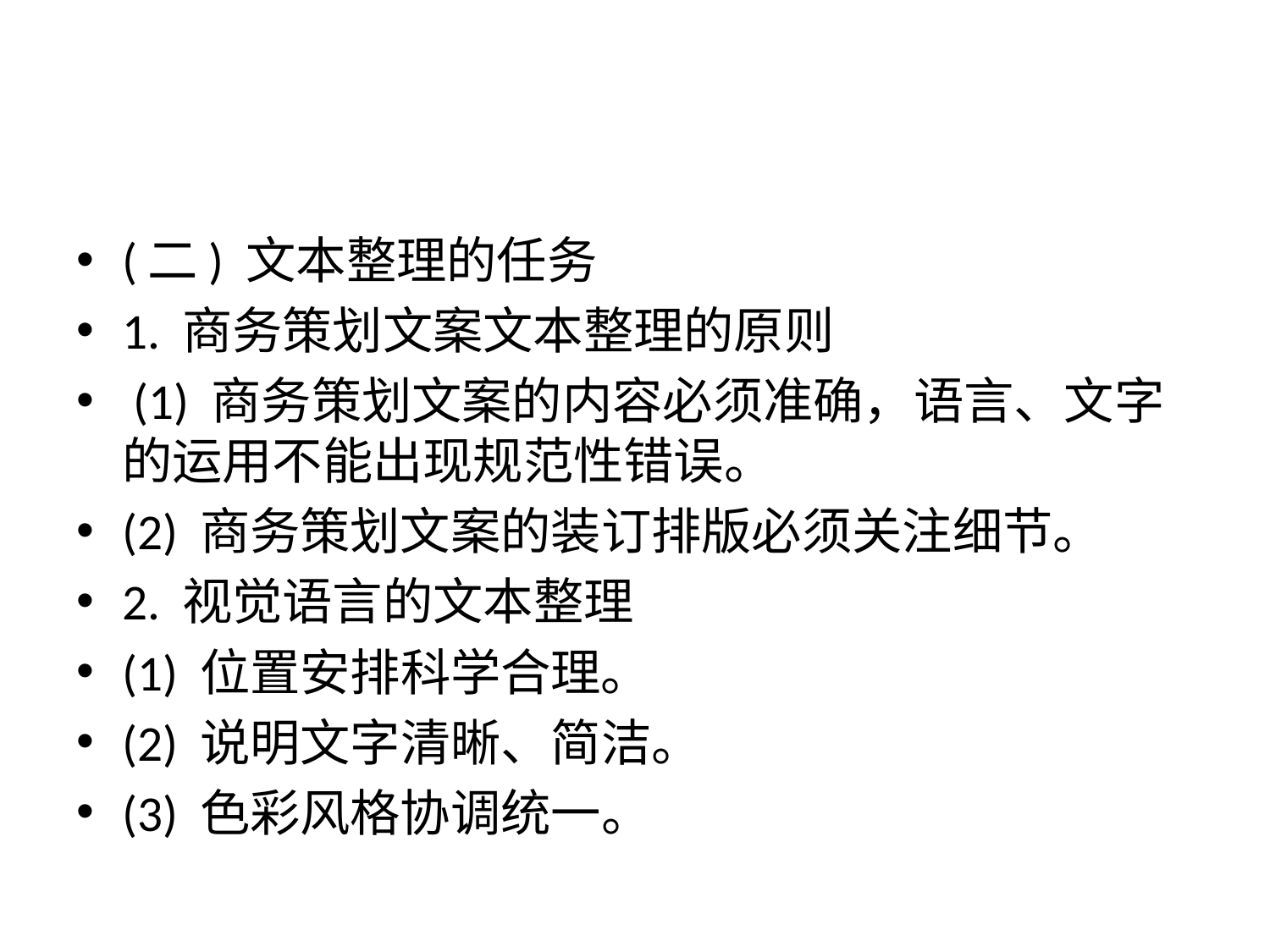

#
(二) 文本整理的任务
1. 商务策划文案文本整理的原则
 (1) 商务策划文案的内容必须准确，语言、文字的运用不能出现规范性错误。
(2) 商务策划文案的装订排版必须关注细节。
2. 视觉语言的文本整理
(1) 位置安排科学合理。
(2) 说明文字清晰、简洁。
(3) 色彩风格协调统一。